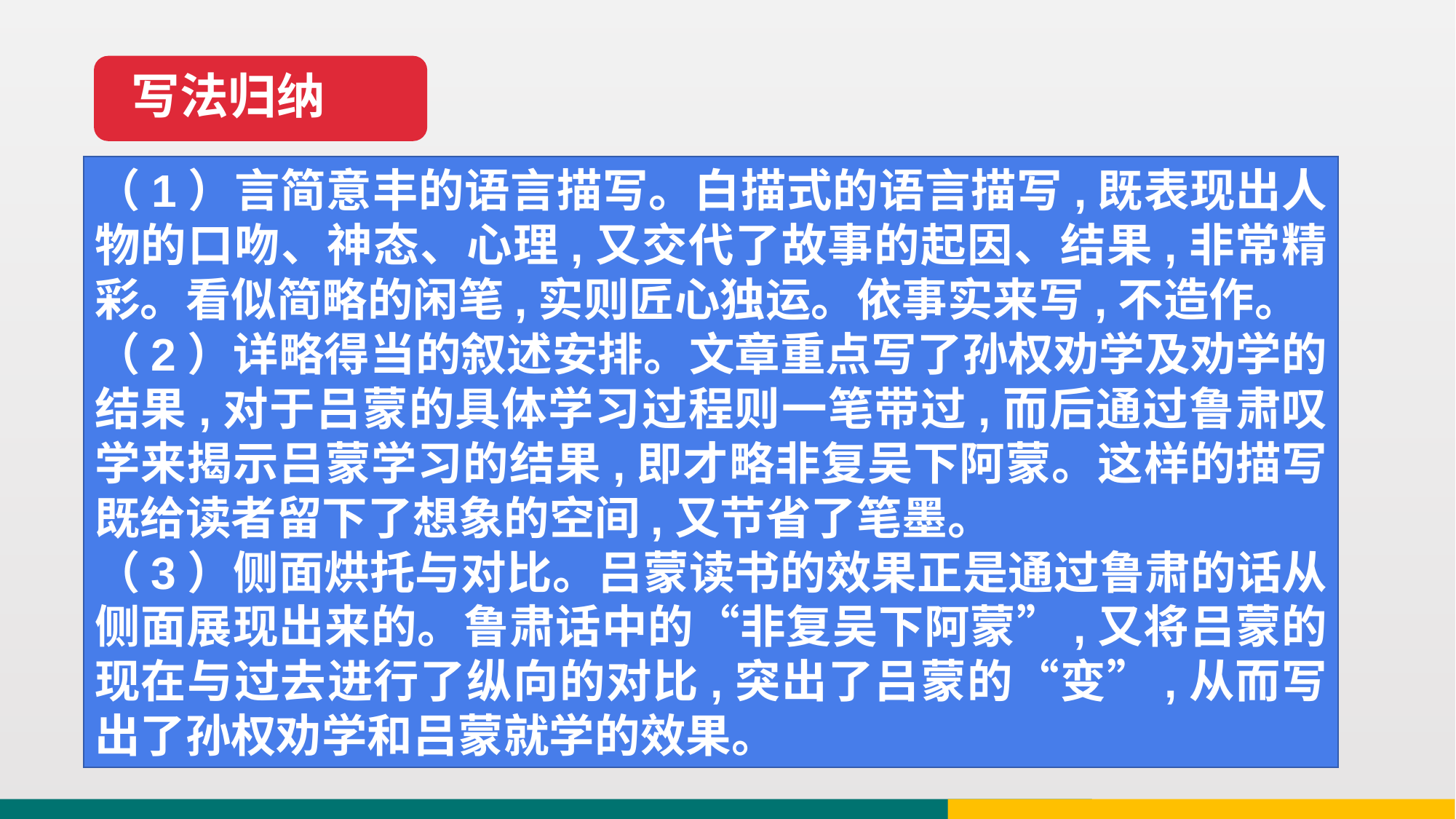

写法归纳
（1）言简意丰的语言描写。白描式的语言描写,既表现出人物的口吻、神态、心理,又交代了故事的起因、结果,非常精彩。看似简略的闲笔,实则匠心独运。依事实来写,不造作。
（2）详略得当的叙述安排。文章重点写了孙权劝学及劝学的结果,对于吕蒙的具体学习过程则一笔带过,而后通过鲁肃叹学来揭示吕蒙学习的结果,即才略非复吴下阿蒙。这样的描写既给读者留下了想象的空间,又节省了笔墨。
（3）侧面烘托与对比。吕蒙读书的效果正是通过鲁肃的话从侧面展现出来的。鲁肃话中的“非复吴下阿蒙”,又将吕蒙的现在与过去进行了纵向的对比,突出了吕蒙的“变”,从而写出了孙权劝学和吕蒙就学的效果。